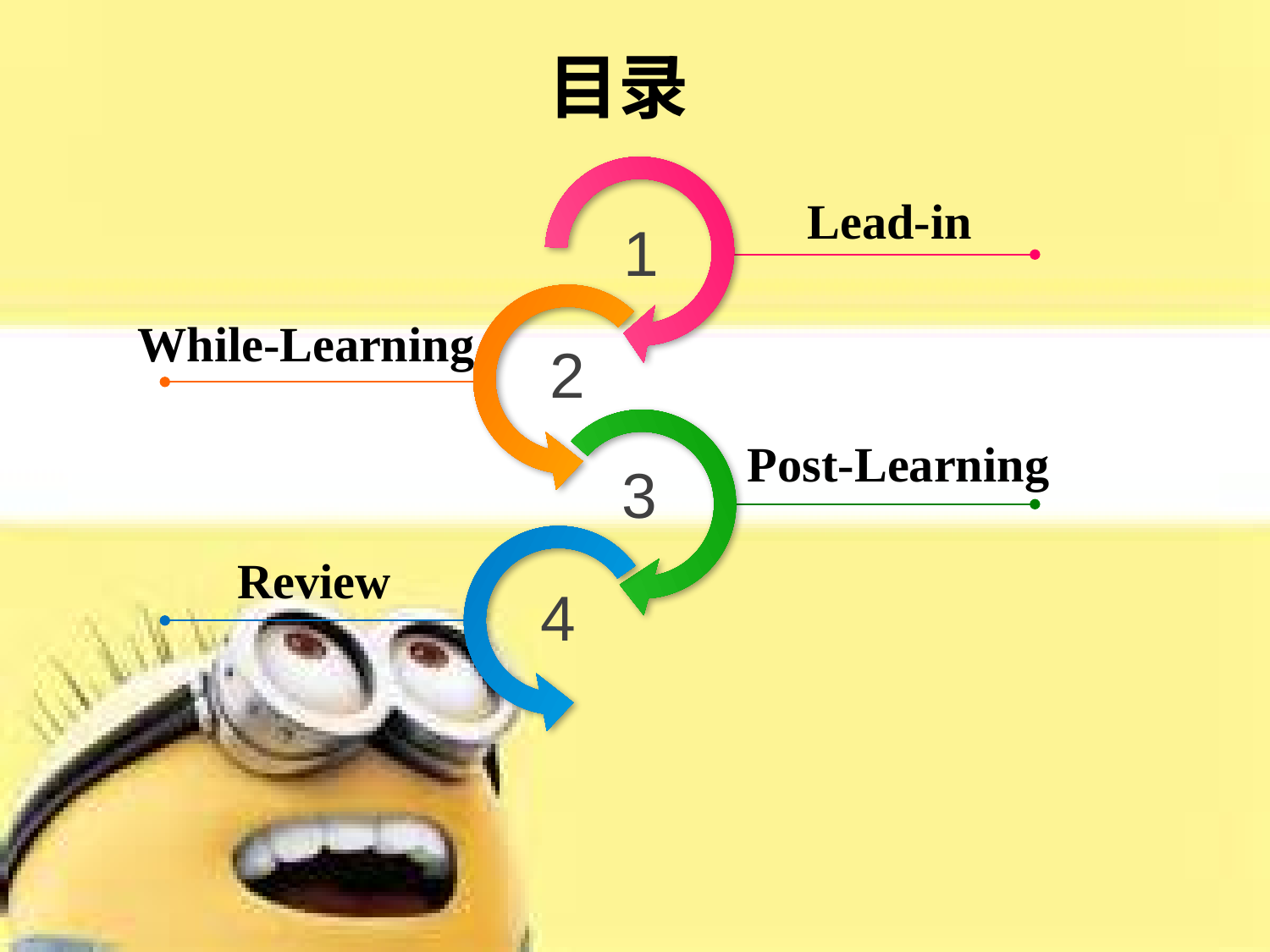

目录

Lead-in
1

While-Learning
2

Post-Learning
3

Review
4